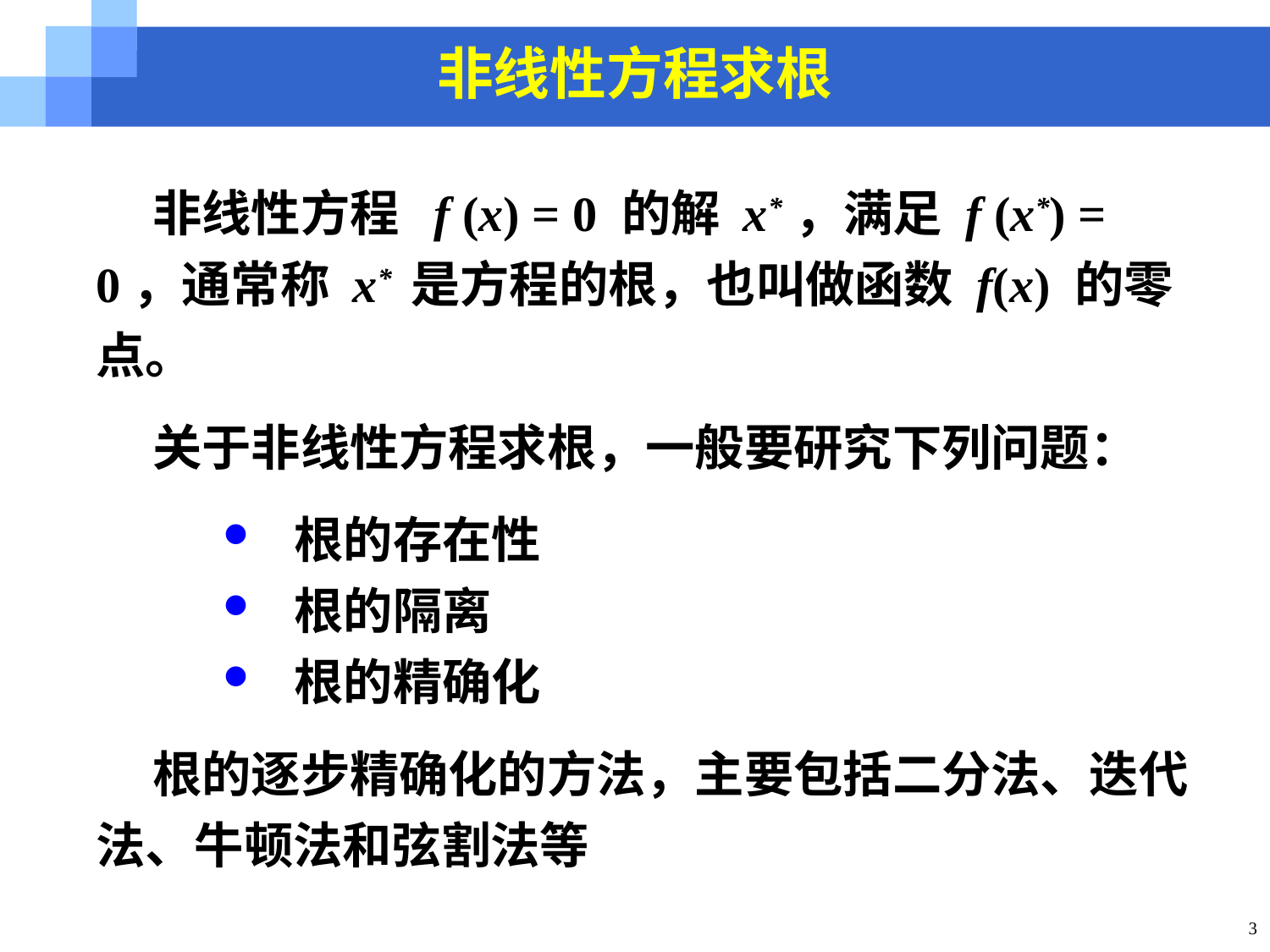

非线性方程求根
    非线性方程  f (x) = 0 的解 x*，满足 f (x*) = 0，通常称 x* 是方程的根，也叫做函数 f(x) 的零点。
    关于非线性方程求根，一般要研究下列问题：
根的存在性
根的隔离
根的精确化
    根的逐步精确化的方法，主要包括二分法、迭代法、牛顿法和弦割法等
3